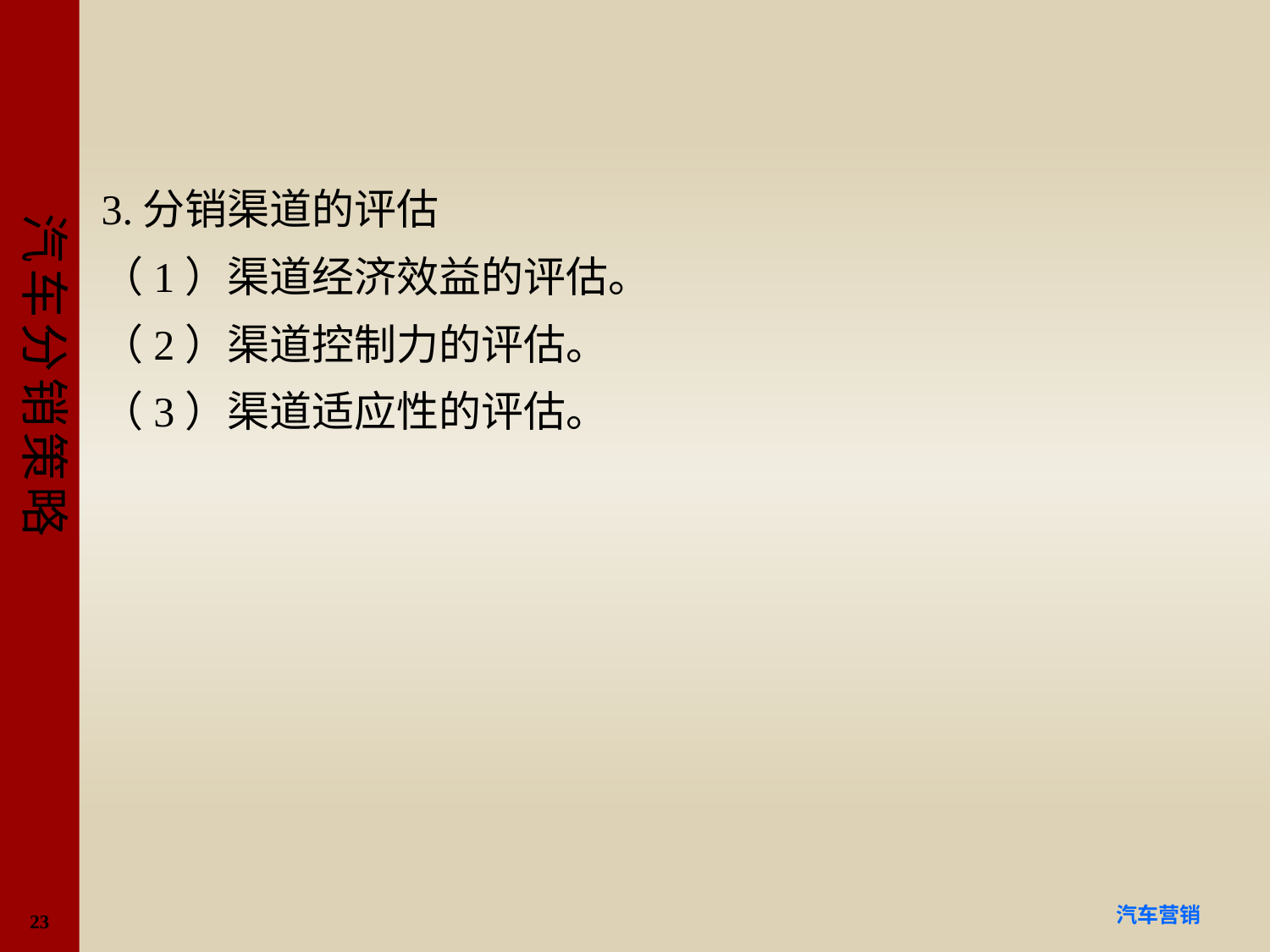

#
3.分销渠道的评估
（1）渠道经济效益的评估。
（2）渠道控制力的评估。
（3）渠道适应性的评估。

23